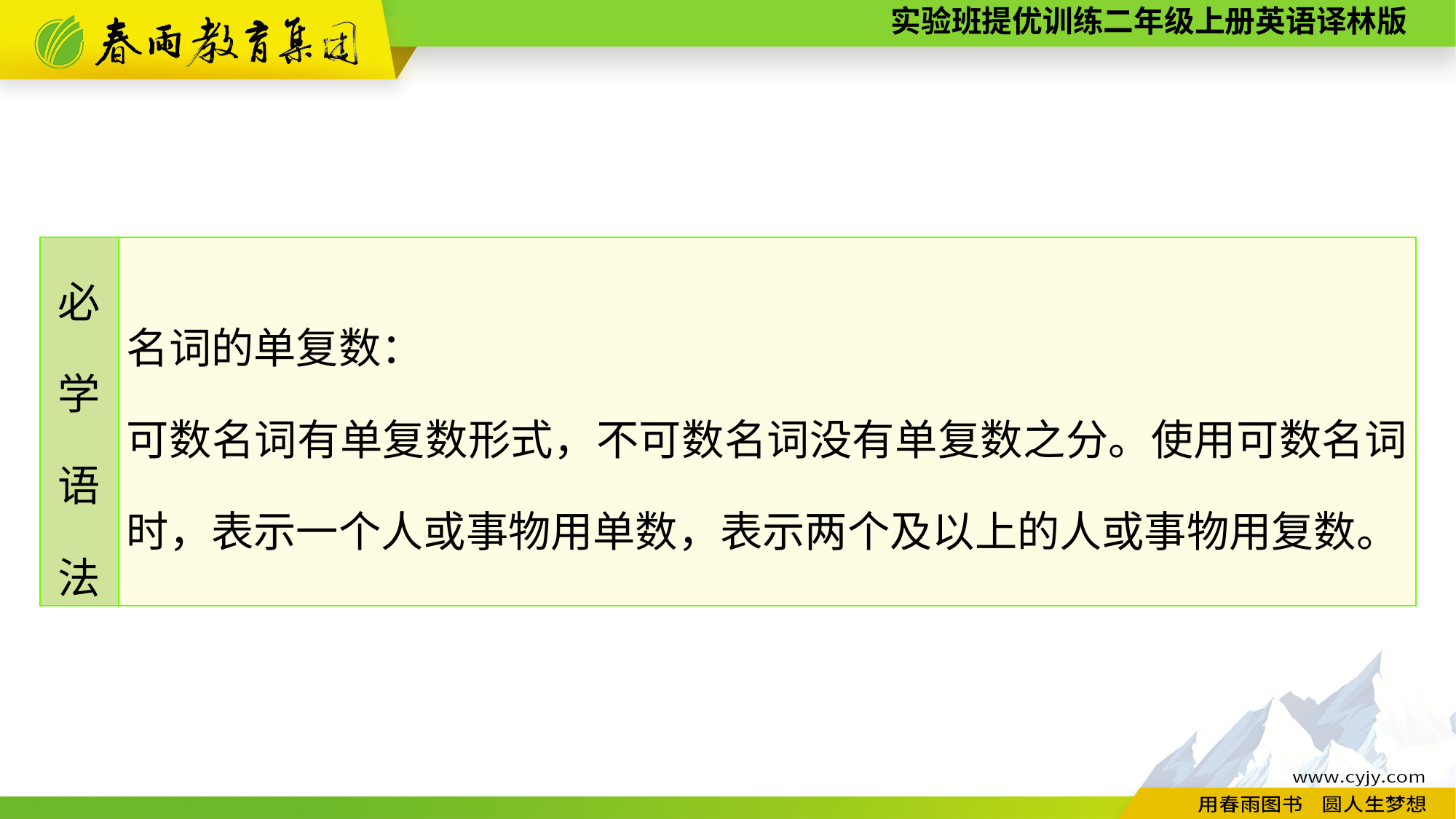

| 必 学 语 法 | 名词的单复数： 可数名词有单复数形式，不可数名词没有单复数之分。使用可数名词时，表示一个人或事物用单数，表示两个及以上的人或事物用复数。 |
| --- | --- |